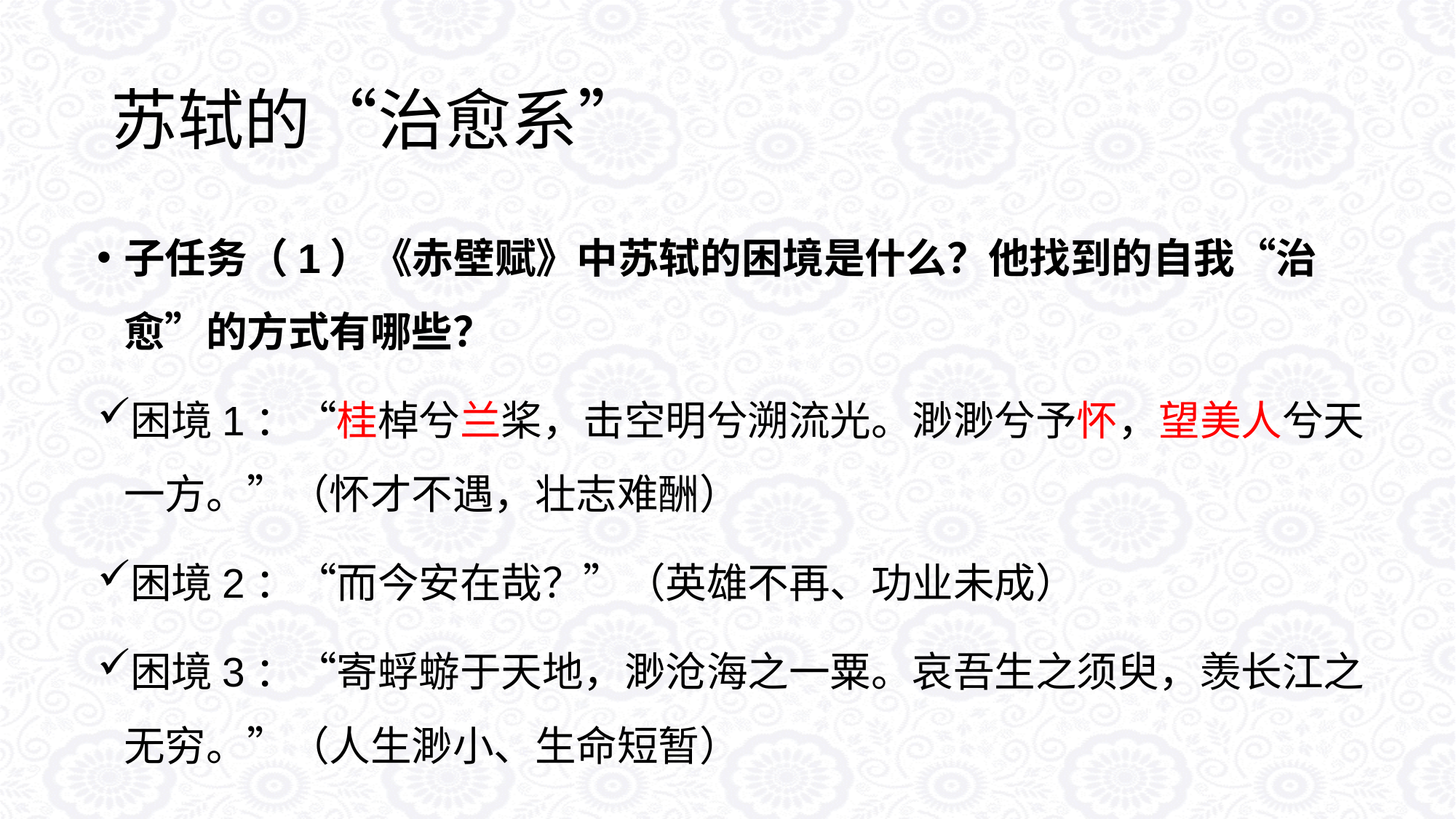

# 苏轼的“治愈系”
子任务（1）《赤壁赋》中苏轼的困境是什么？他找到的自我“治愈”的方式有哪些？
困境1：“桂棹兮兰桨，击空明兮溯流光。渺渺兮予怀，望美人兮天一方。”（怀才不遇，壮志难酬）
困境2：“而今安在哉？”（英雄不再、功业未成）
困境3：“寄蜉蝣于天地，渺沧海之一粟。哀吾生之须臾，羡长江之无穷。”（人生渺小、生命短暂）